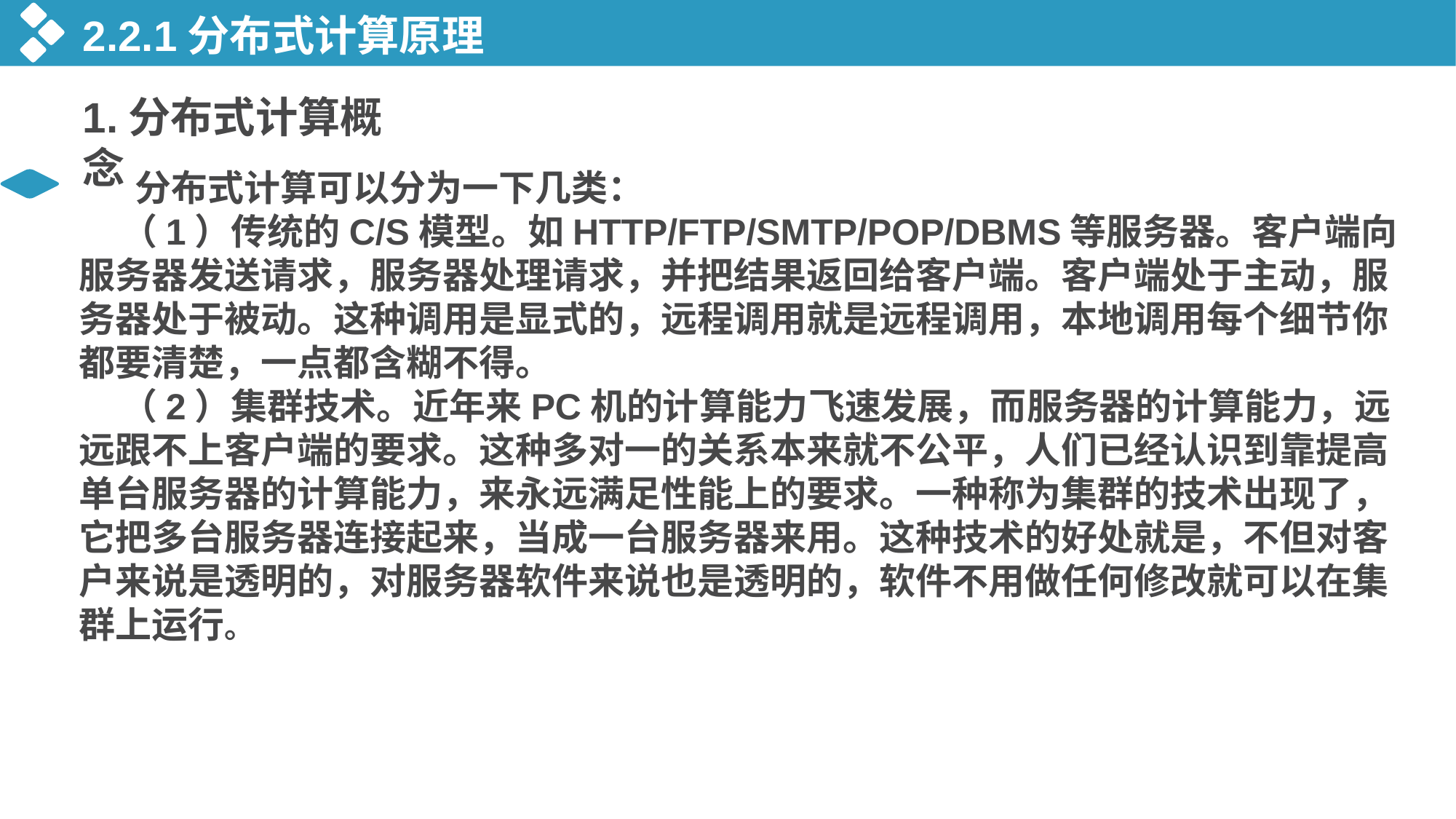

2.2.1分布式计算原理
1.分布式计算概念
       分布式计算可以分为一下几类：
    （1）传统的C/S模型。如HTTP/FTP/SMTP/POP/DBMS等服务器。客户端向服务器发送请求，服务器处理请求，并把结果返回给客户端。客户端处于主动，服务器处于被动。这种调用是显式的，远程调用就是远程调用，本地调用每个细节你都要清楚，一点都含糊不得。
    （2）集群技术。近年来PC机的计算能力飞速发展，而服务器的计算能力，远远跟不上客户端的要求。这种多对一的关系本来就不公平，人们已经认识到靠提高单台服务器的计算能力，来永远满足性能上的要求。一种称为集群的技术出现了，它把多台服务器连接起来，当成一台服务器来用。这种技术的好处就是，不但对客户来说是透明的，对服务器软件来说也是透明的，软件不用做任何修改就可以在集群上运行。